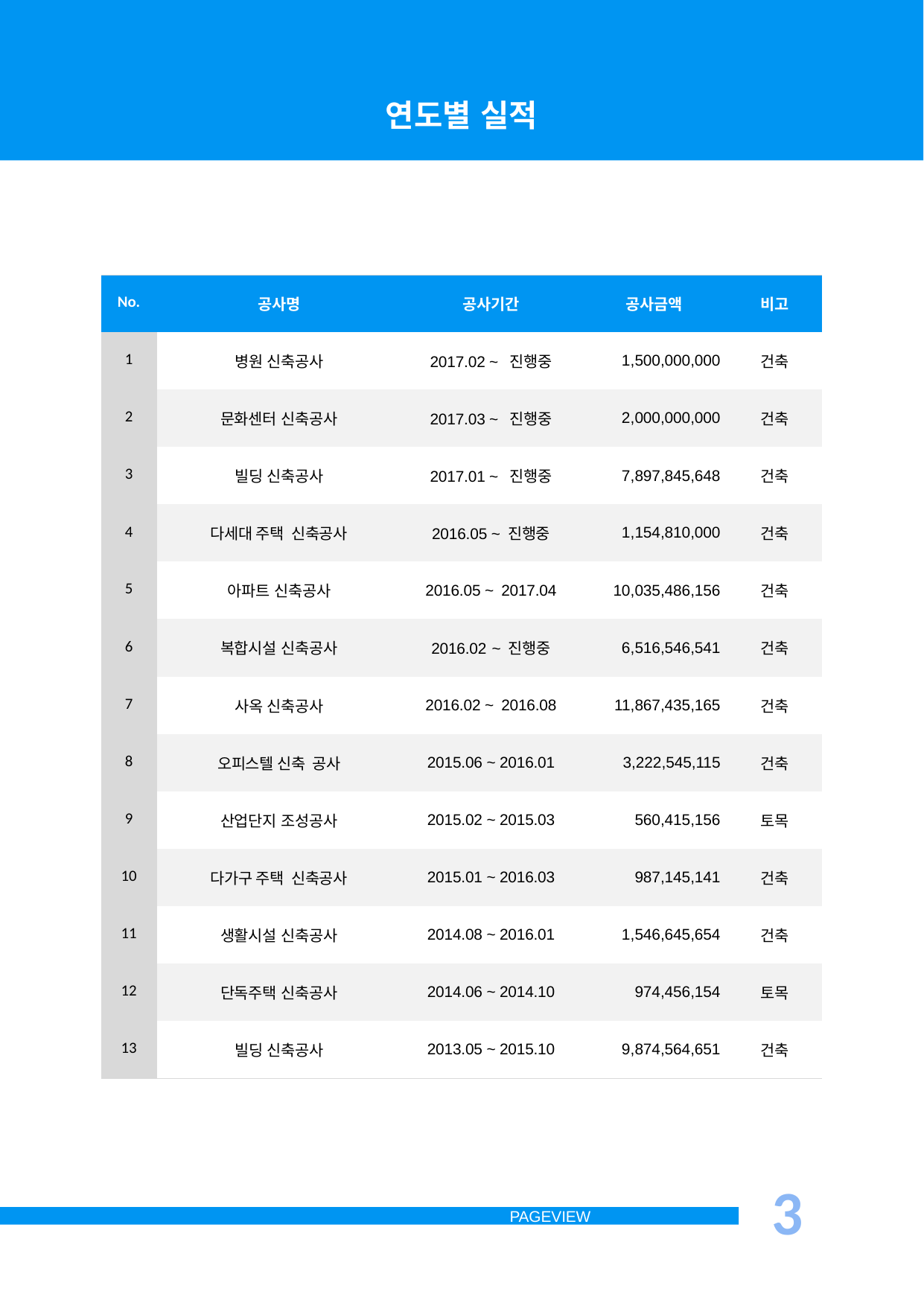

연도별 실적
| No. | 공사명 | 공사기간 | 공사금액 | 비고 |
| --- | --- | --- | --- | --- |
| 1 | 병원 신축공사 | 2017.02 ~ 진행중 | 1,500,000,000 | 건축 |
| 2 | 문화센터 신축공사 | 2017.03 ~ 진행중 | 2,000,000,000 | 건축 |
| 3 | 빌딩 신축공사 | 2017.01 ~ 진행중 | 7,897,845,648 | 건축 |
| 4 | 다세대 주택 신축공사 | 2016.05 ~ 진행중 | 1,154,810,000 | 건축 |
| 5 | 아파트 신축공사 | 2016.05 ~ 2017.04 | 10,035,486,156 | 건축 |
| 6 | 복합시설 신축공사 | 2016.02 ~ 진행중 | 6,516,546,541 | 건축 |
| 7 | 사옥 신축공사 | 2016.02 ~ 2016.08 | 11,867,435,165 | 건축 |
| 8 | 오피스텔 신축 공사 | 2015.06 ~ 2016.01 | 3,222,545,115 | 건축 |
| 9 | 산업단지 조성공사 | 2015.02 ~ 2015.03 | 560,415,156 | 토목 |
| 10 | 다가구 주택 신축공사 | 2015.01 ~ 2016.03 | 987,145,141 | 건축 |
| 11 | 생활시설 신축공사 | 2014.08 ~ 2016.01 | 1,546,645,654 | 건축 |
| 12 | 단독주택 신축공사 | 2014.06 ~ 2014.10 | 974,456,154 | 토목 |
| 13 | 빌딩 신축공사 | 2013.05 ~ 2015.10 | 9,874,564,651 | 건축 |
3
PAGEVIEW